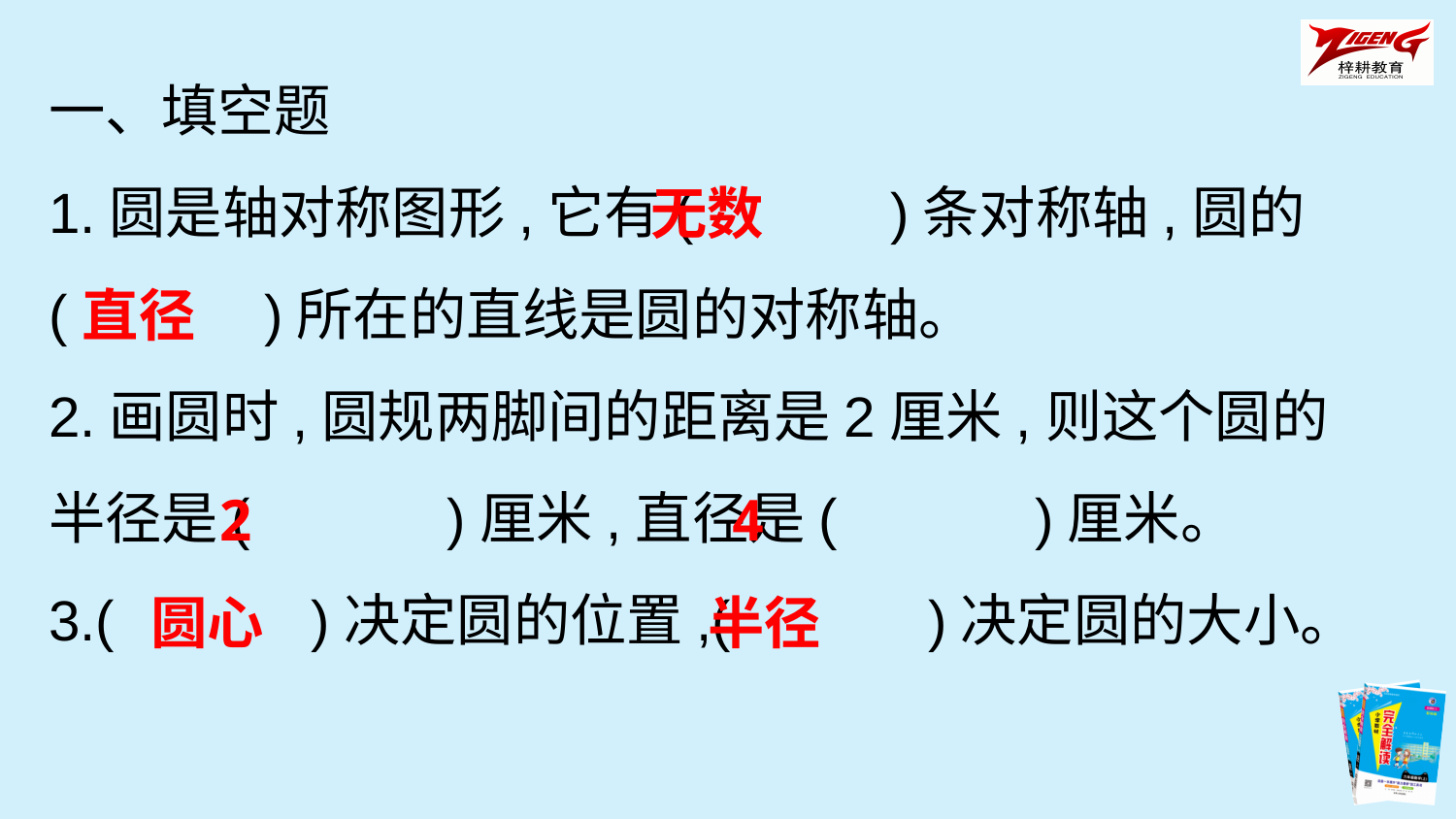

一、填空题
1.圆是轴对称图形,它有(　　　)条对称轴,圆的(　　　)所在的直线是圆的对称轴。
2.画圆时,圆规两脚间的距离是2厘米,则这个圆的半径是(　　　)厘米,直径是(　　　)厘米。
3.(　　　)决定圆的位置,(　　　)决定圆的大小。
无数
直径
2
4
圆心
半径